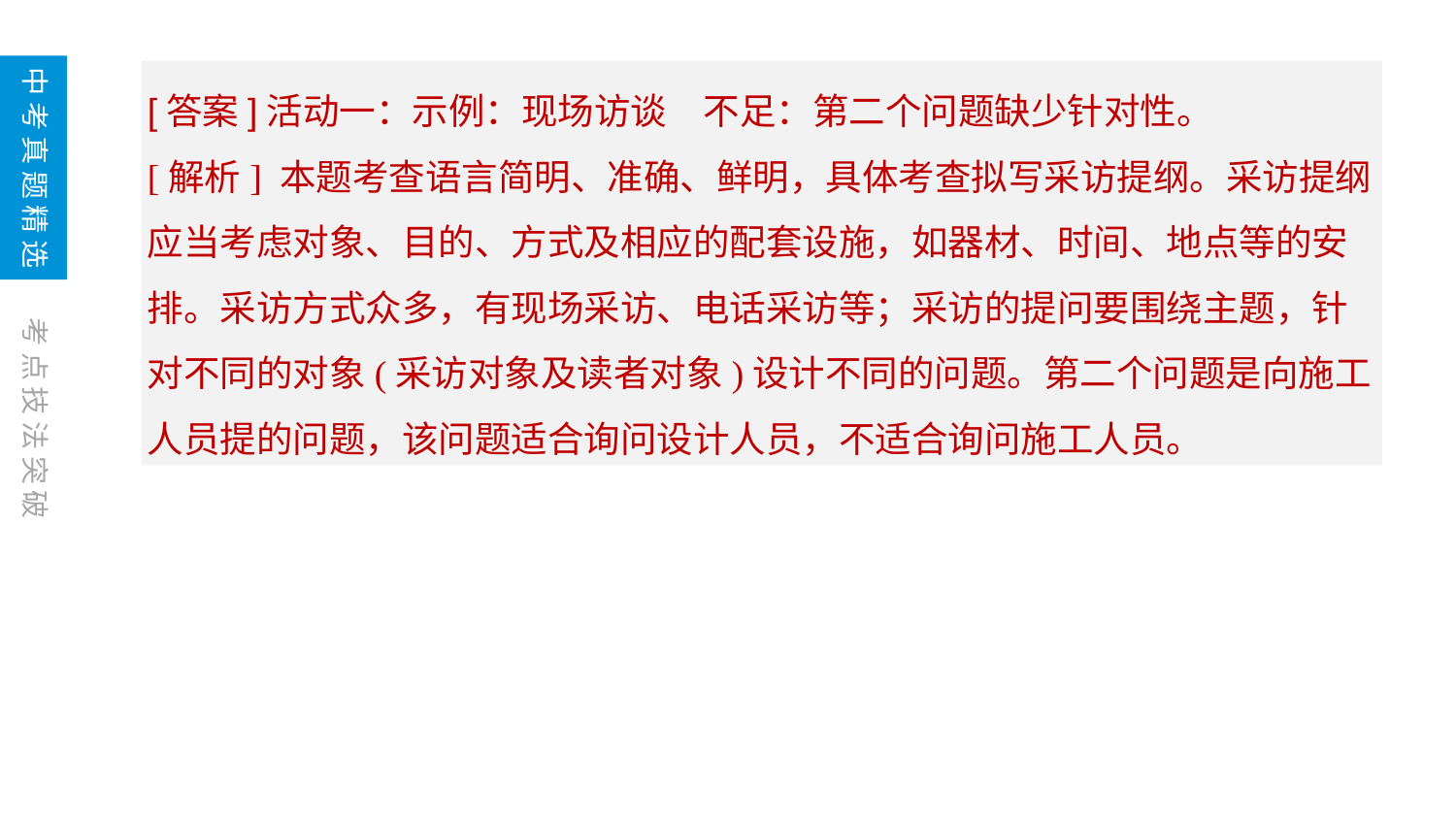

[答案]活动一：示例：现场访谈　不足：第二个问题缺少针对性。
[解析] 本题考查语言简明、准确、鲜明，具体考查拟写采访提纲。采访提纲应当考虑对象、目的、方式及相应的配套设施，如器材、时间、地点等的安排。采访方式众多，有现场采访、电话采访等；采访的提问要围绕主题，针对不同的对象(采访对象及读者对象)设计不同的问题。第二个问题是向施工人员提的问题，该问题适合询问设计人员，不适合询问施工人员。